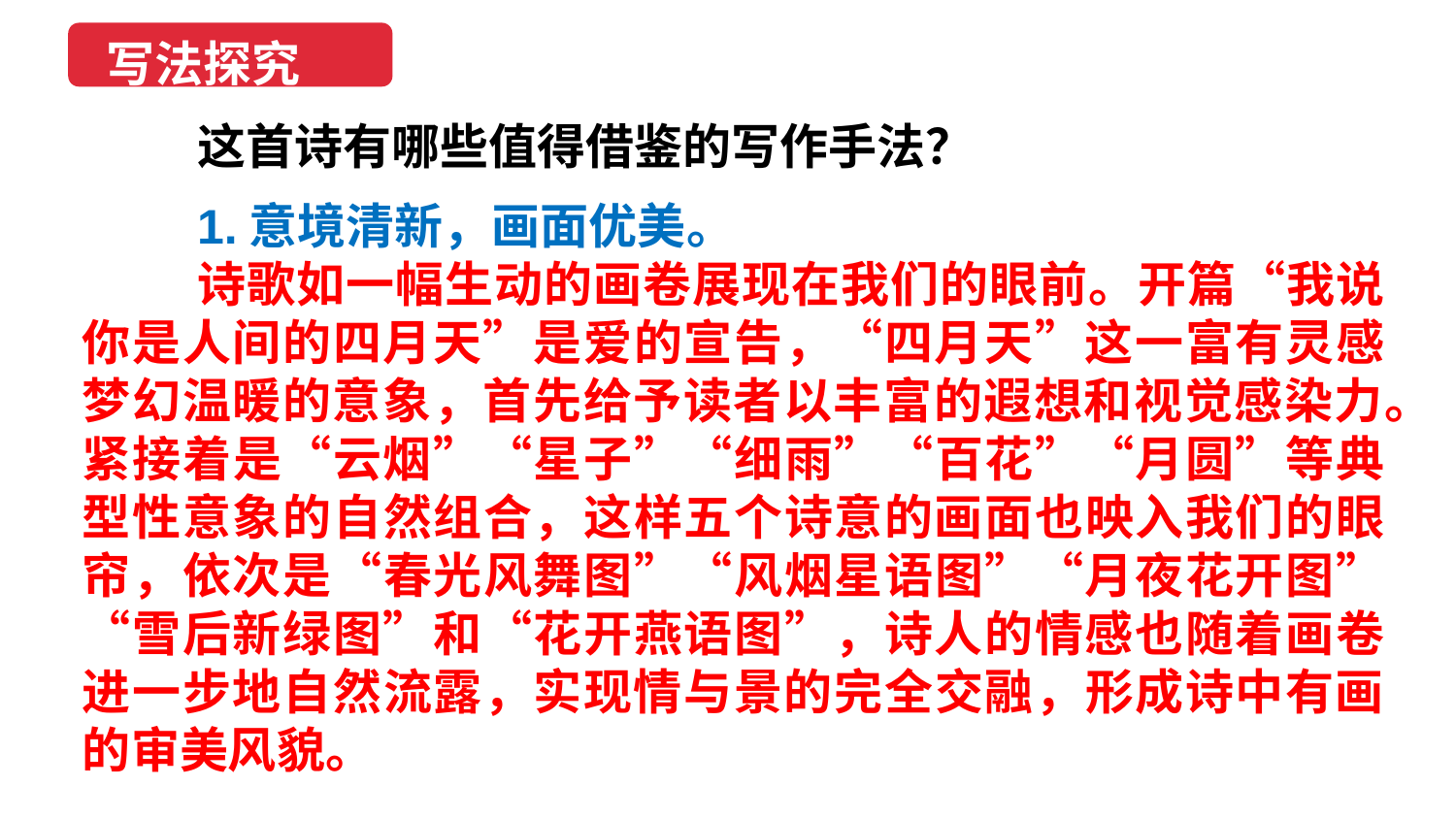

写法探究
这首诗有哪些值得借鉴的写作手法？
1.意境清新，画面优美。
诗歌如一幅生动的画卷展现在我们的眼前。开篇“我说你是人间的四月天”是爱的宣告，“四月天”这一富有灵感梦幻温暖的意象，首先给予读者以丰富的遐想和视觉感染力。紧接着是“云烟”“星子”“细雨”“百花”“月圆”等典型性意象的自然组合，这样五个诗意的画面也映入我们的眼帘，依次是“春光风舞图”“风烟星语图”“月夜花开图”“雪后新绿图”和“花开燕语图”，诗人的情感也随着画卷进一步地自然流露，实现情与景的完全交融，形成诗中有画的审美风貌。